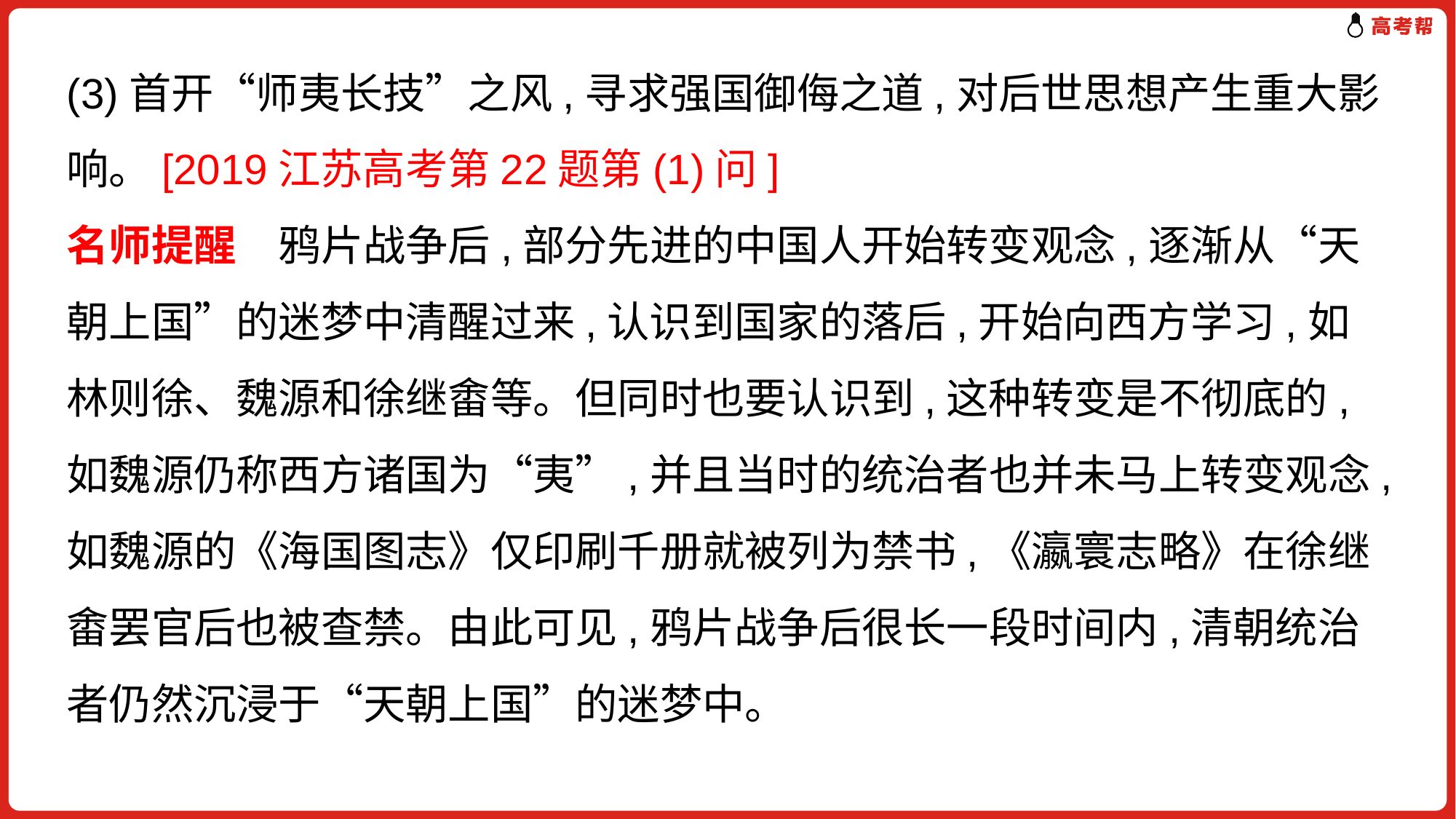

(3)首开“师夷长技”之风,寻求强国御侮之道,对后世思想产生重大影响。[2019江苏高考第22题第(1)问]
名师提醒　鸦片战争后,部分先进的中国人开始转变观念,逐渐从“天朝上国”的迷梦中清醒过来,认识到国家的落后,开始向西方学习,如林则徐、魏源和徐继畬等。但同时也要认识到,这种转变是不彻底的,如魏源仍称西方诸国为“夷”,并且当时的统治者也并未马上转变观念,如魏源的《海国图志》仅印刷千册就被列为禁书,《瀛寰志略》在徐继畬罢官后也被查禁。由此可见,鸦片战争后很长一段时间内,清朝统治者仍然沉浸于“天朝上国”的迷梦中。